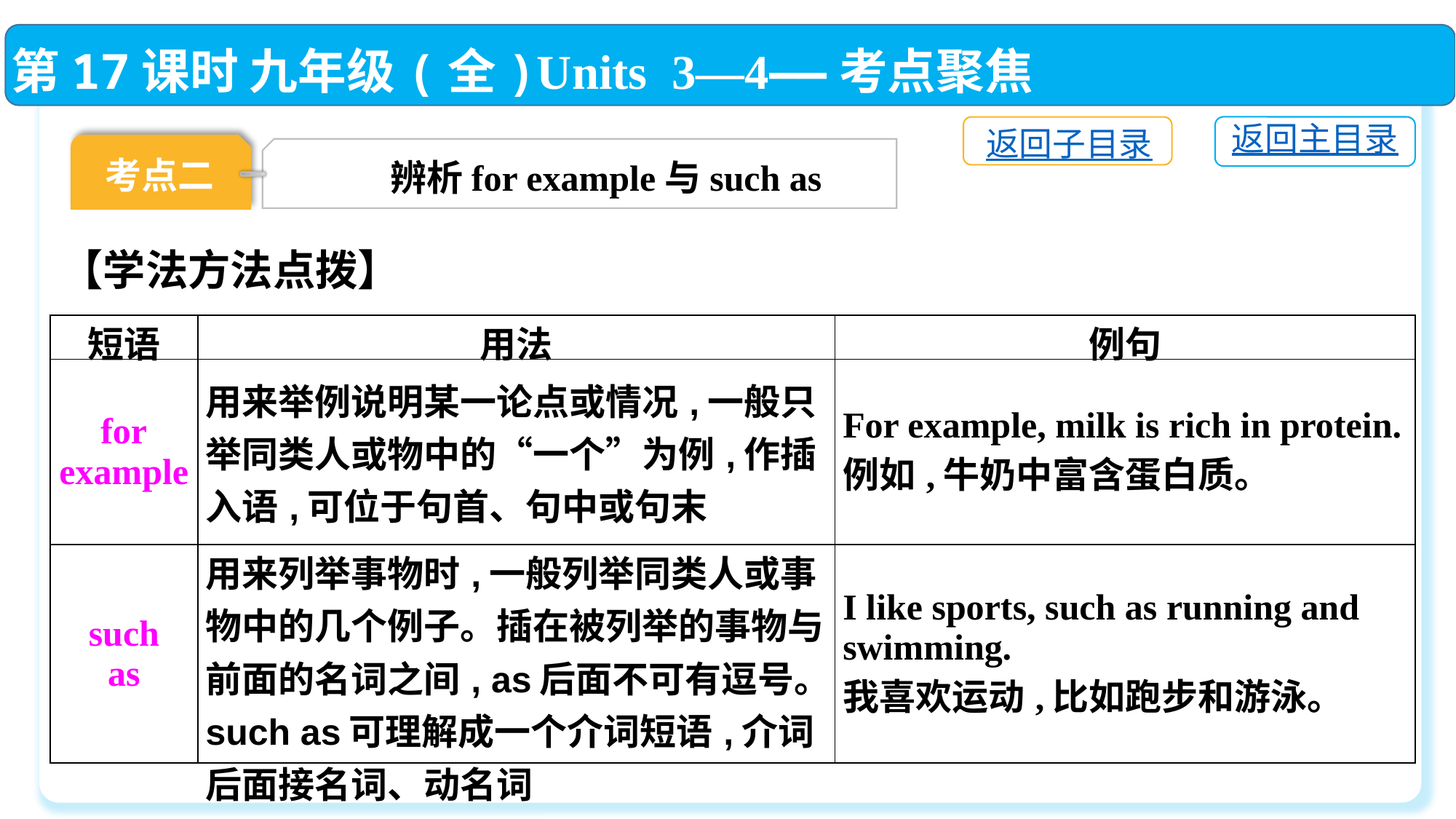

第17课时 九年级(全)Units  3—4——考点聚焦

返回主目录

返回子目录
考点二
辨析for example与such as

【学法方法点拨】

| 短语 | 用法 | 例句 |
| --- | --- | --- |
| for example | 用来举例说明某一论点或情况,一般只举同类人或物中的“一个”为例,作插入语,可位于句首、句中或句末 | For example, milk is rich in protein. 例如,牛奶中富含蛋白质。 |
| such as | 用来列举事物时,一般列举同类人或事物中的几个例子。插在被列举的事物与前面的名词之间, as后面不可有逗号。such as可理解成一个介词短语,介词后面接名词、动名词 | I like sports, such as running and swimming. 我喜欢运动,比如跑步和游泳。 |